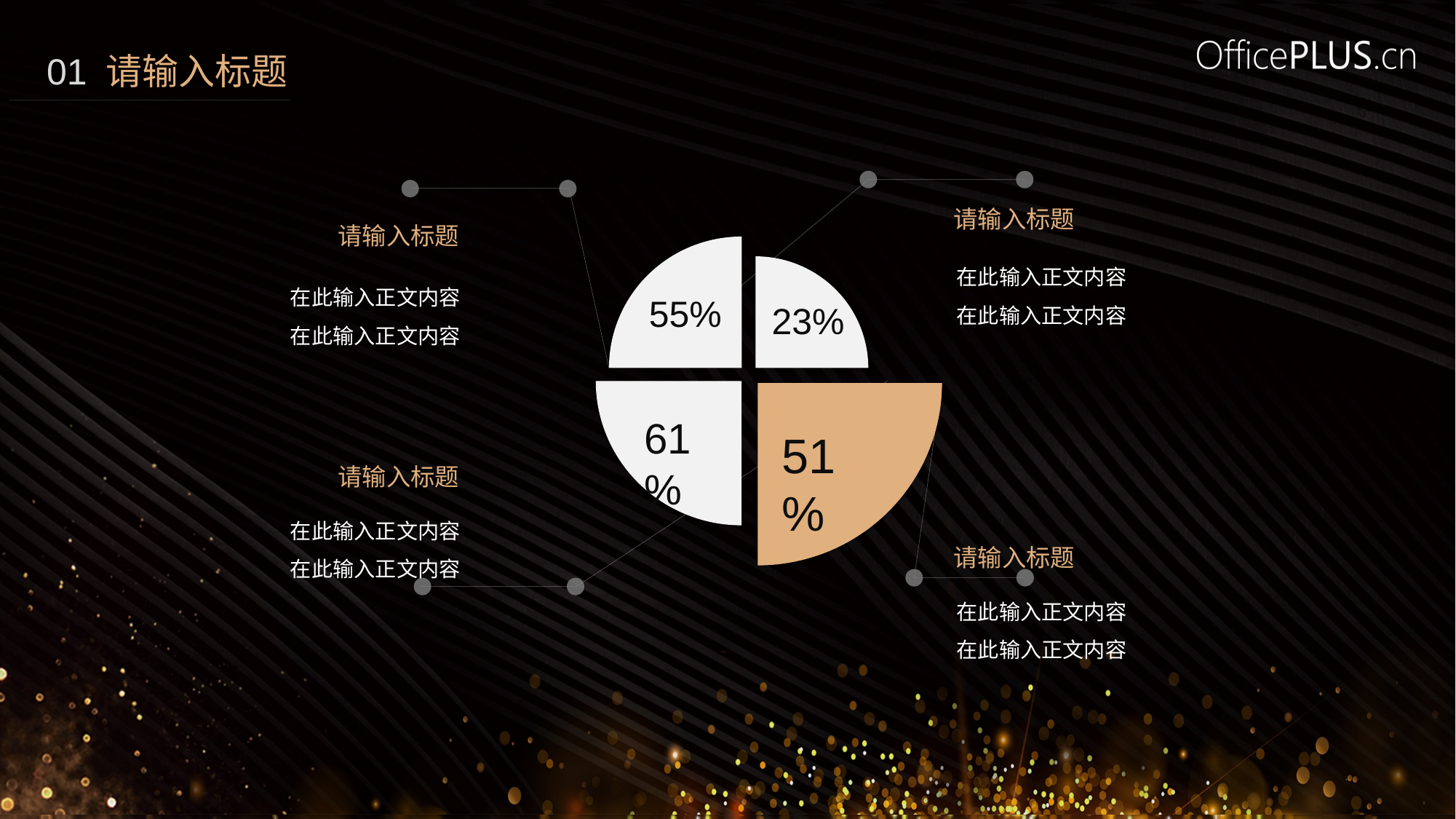

01 请输入标题

请输入标题

请输入标题

在此输入正文内容
在此输入正文内容

在此输入正文内容
在此输入正文内容
55%
23%
61%
51%
请输入标题
在此输入正文内容
在此输入正文内容
请输入标题

在此输入正文内容
在此输入正文内容